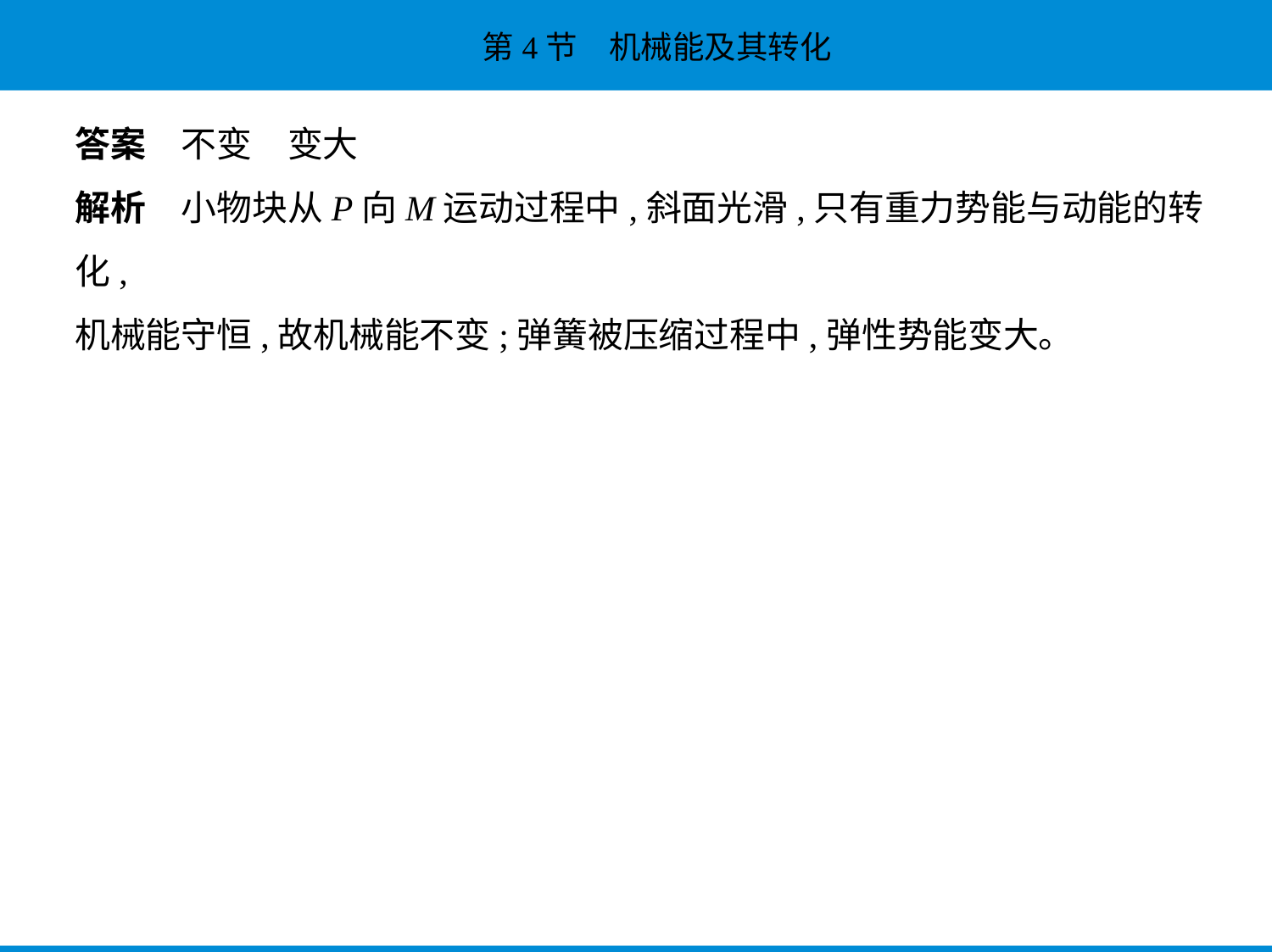

答案　不变　变大
解析　小物块从P向M运动过程中,斜面光滑,只有重力势能与动能的转化,
机械能守恒,故机械能不变;弹簧被压缩过程中,弹性势能变大。